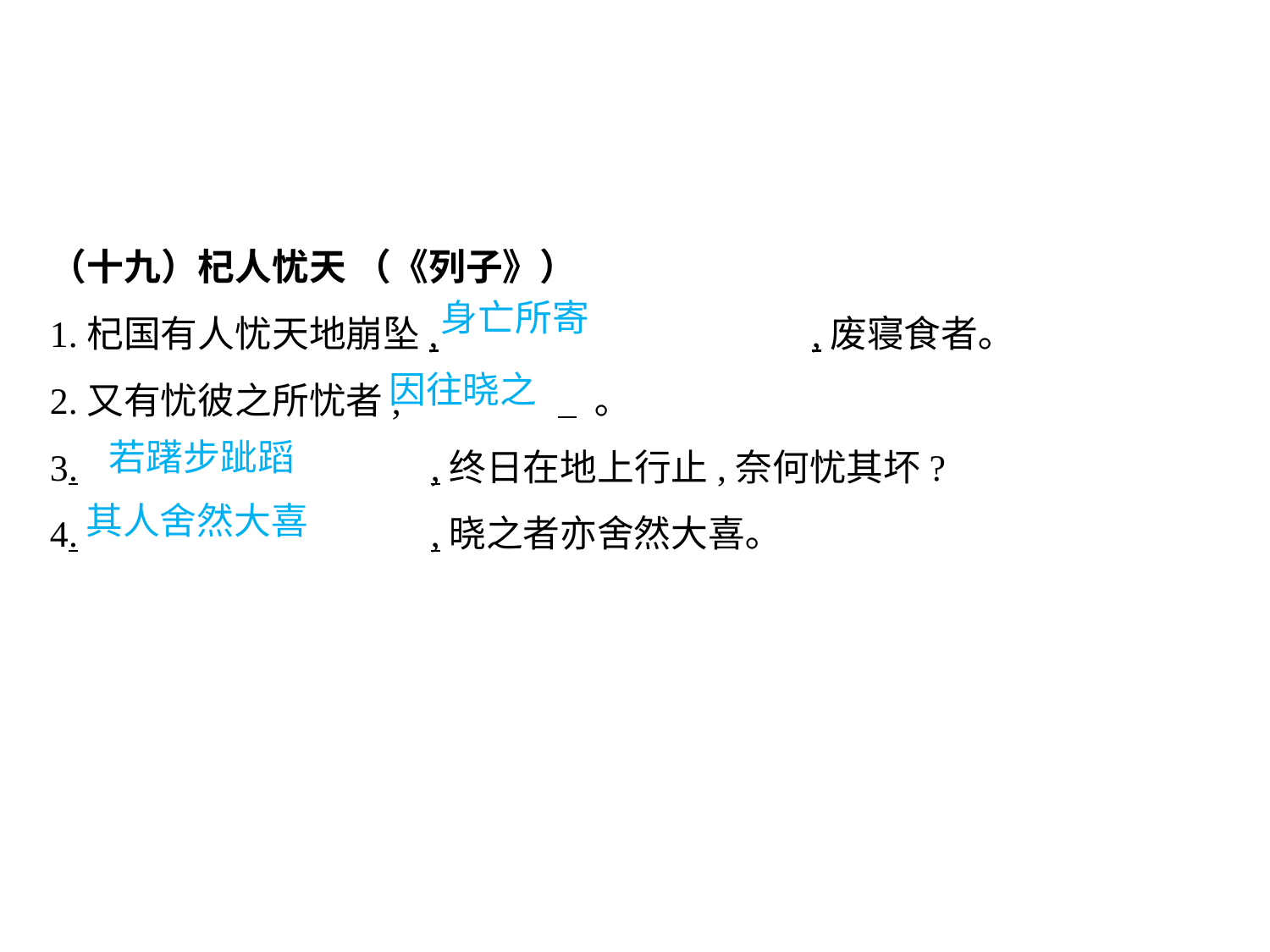

（十九）杞人忧天 （《列子》）
1.杞国有人忧天地崩坠,			,废寝食者｡
2.又有忧彼之所忧者,		   ｡
3.			,终日在地上行止,奈何忧其坏?
4.			,晓之者亦舍然大喜｡
身亡所寄
因往晓之
若躇步跐蹈
其人舍然大喜